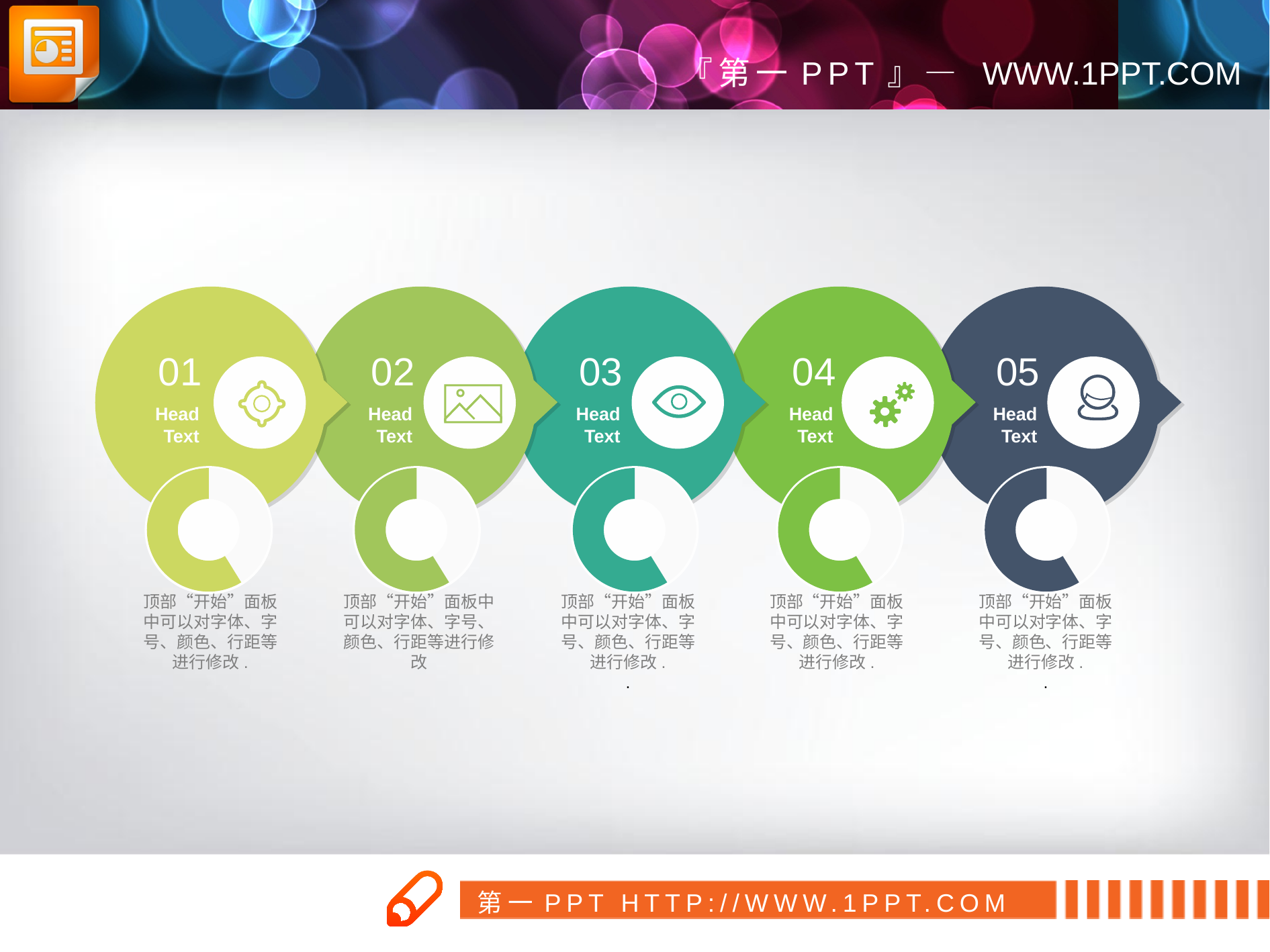

01
02
03
04
05

Head Text
Head Text
Head Text
Head Text
Head Text

### Chart

| Category | Sales |
|---|---|
| 1st Qtr | 21.0 |
| 2 | 30.0 |

### Chart

| Category | Sales |
|---|---|
| 1st Qtr | 21.0 |
| 2 | 30.0 |

### Chart

| Category | Sales |
|---|---|
| 1st Qtr | 21.0 |
| 2 | 30.0 |

### Chart

| Category | Sales |
|---|---|
| 1st Qtr | 21.0 |
| 2 | 30.0 |

### Chart

| Category | Sales |
|---|---|
| 1st Qtr | 21.0 |
| 2 | 30.0 |

顶部“开始”面板中可以对字体、字号、颜色、行距等进行修改.
顶部“开始”面板中可以对字体、字号、颜色、行距等进行修改
顶部“开始”面板中可以对字体、字号、颜色、行距等进行修改.
.
顶部“开始”面板中可以对字体、字号、颜色、行距等进行修改.
顶部“开始”面板中可以对字体、字号、颜色、行距等进行修改.
.